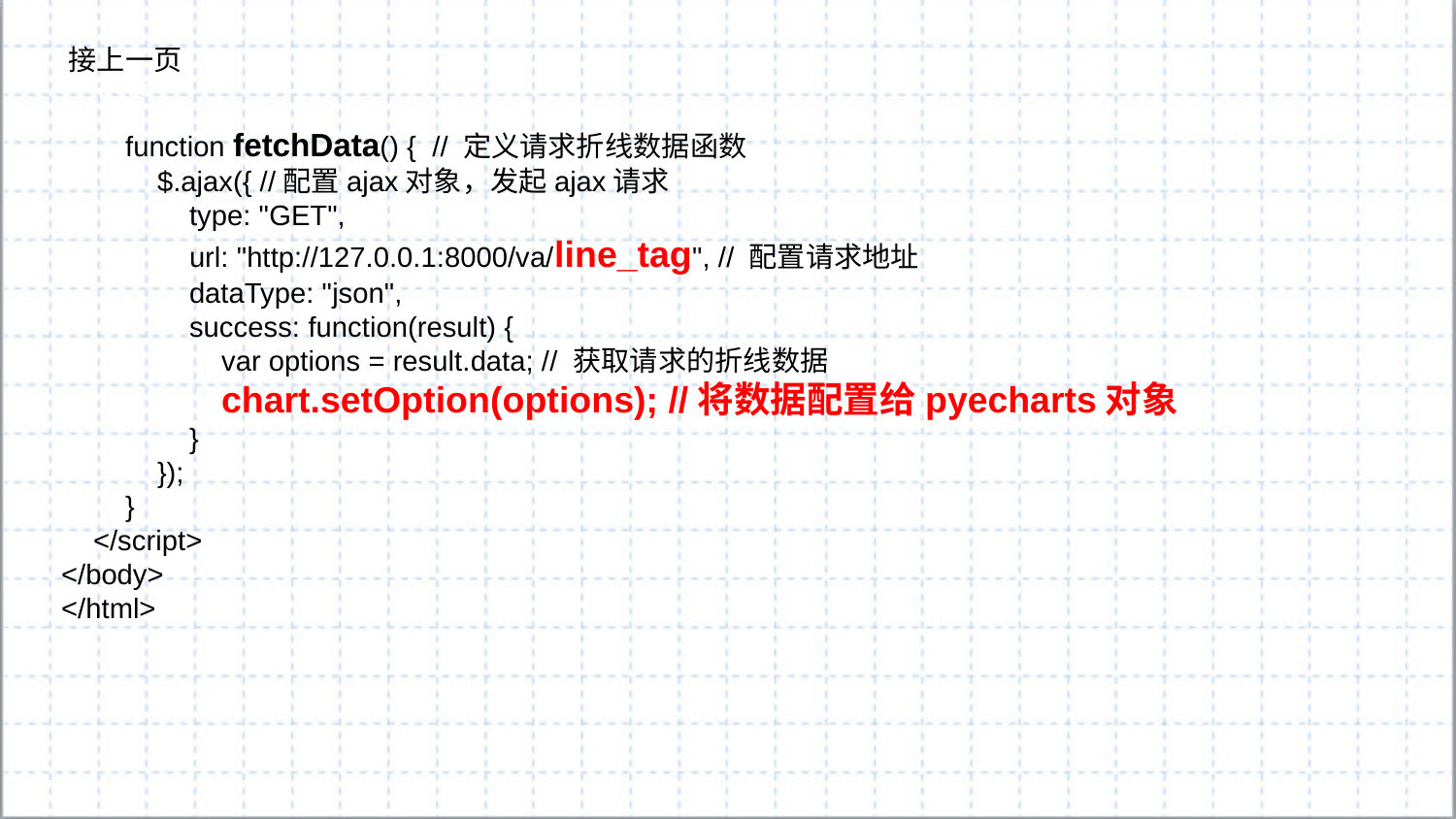

接上一页
        function fetchData() {  // 定义请求折线数据函数
            $.ajax({ //配置ajax对象，发起ajax请求
                type: "GET",
                url: "http://127.0.0.1:8000/va/line_tag", // 配置请求地址
                dataType: "json",
                success: function(result) {
                    var options = result.data; // 获取请求的折线数据
                    chart.setOption(options); //将数据配置给pyecharts对象
                }
            });
        }
    </script>
</body>
</html>